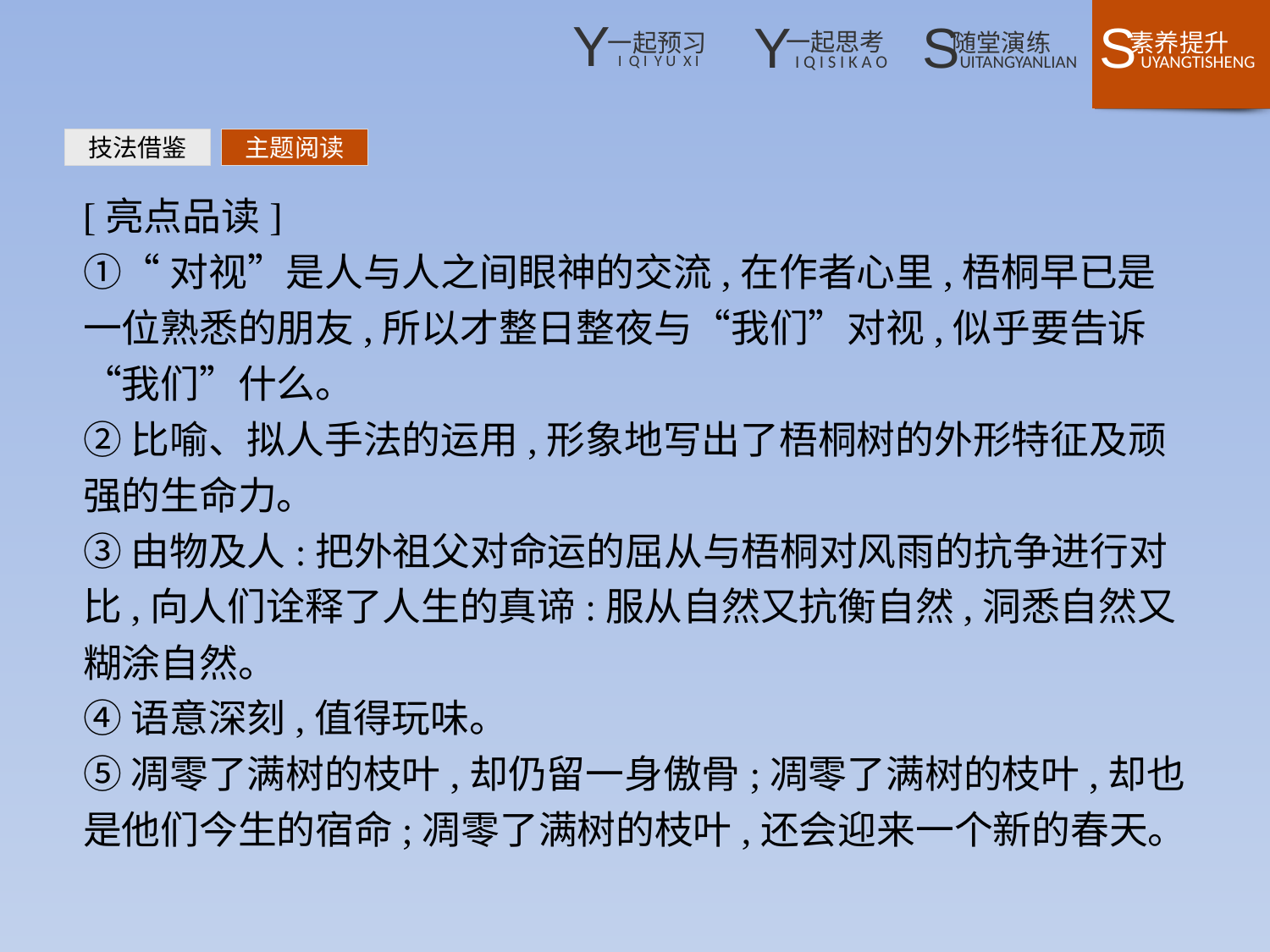

技法借鉴
主题阅读
[亮点品读]
①“对视”是人与人之间眼神的交流,在作者心里,梧桐早已是一位熟悉的朋友,所以才整日整夜与“我们”对视,似乎要告诉“我们”什么。
②比喻、拟人手法的运用,形象地写出了梧桐树的外形特征及顽强的生命力。
③由物及人:把外祖父对命运的屈从与梧桐对风雨的抗争进行对比,向人们诠释了人生的真谛:服从自然又抗衡自然,洞悉自然又糊涂自然。
④语意深刻,值得玩味。
⑤凋零了满树的枝叶,却仍留一身傲骨;凋零了满树的枝叶,却也是他们今生的宿命;凋零了满树的枝叶,还会迎来一个新的春天。